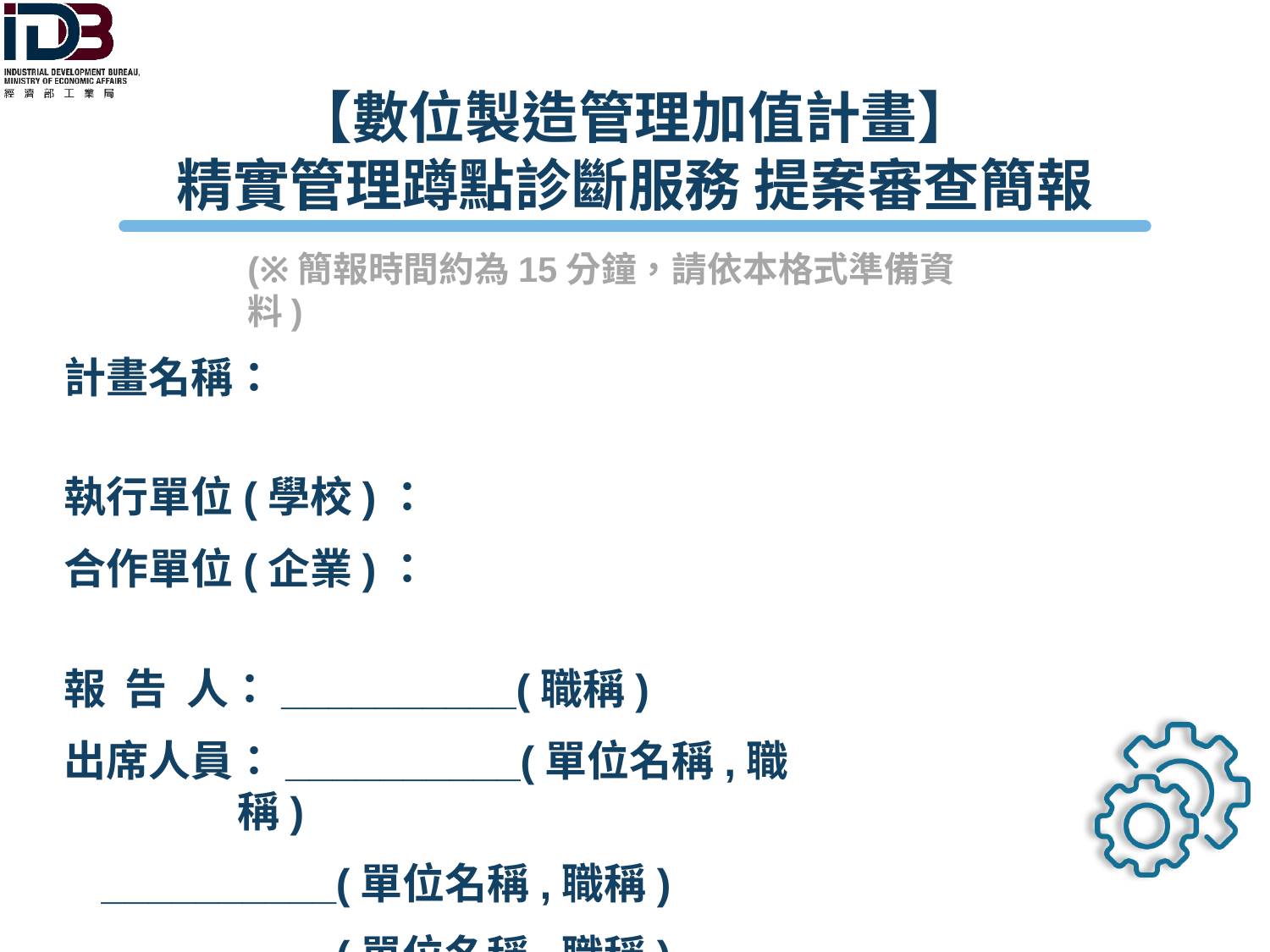

(※簡報時間約為15分鐘，請依本格式準備資料)
計畫名稱：
執行單位(學校)：
合作單位(企業)：
報  告  人：__________(職稱)
出席人員：__________(單位名稱,職稱)
__________(單位名稱,職稱)
__________(單位名稱,職稱)